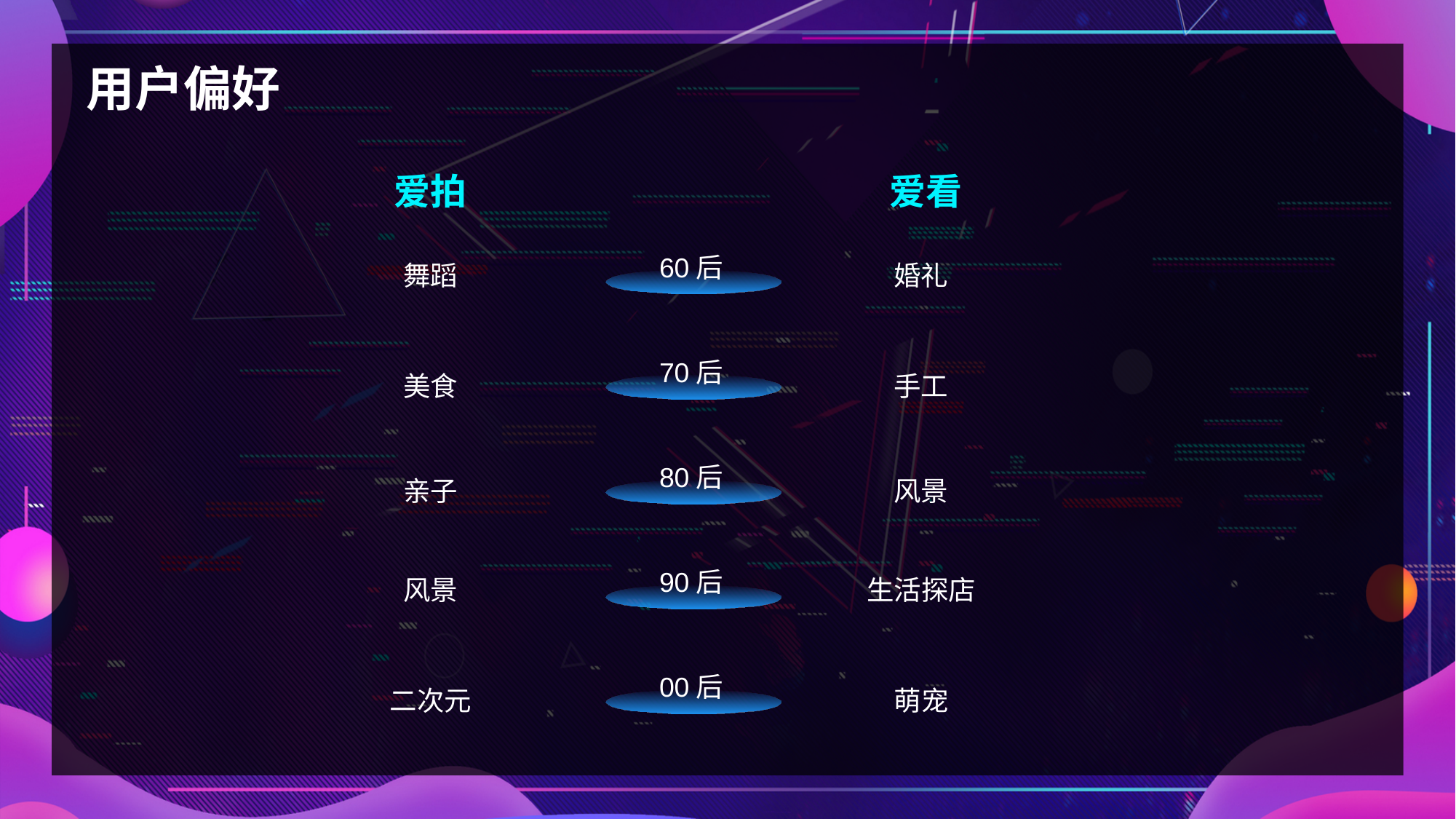

用户偏好
爱拍
爱看
60后

舞蹈
婚礼
70后

美食
手工
80后

亲子
风景
90后

风景
生活探店
00后

二次元
萌宠
行业PPT模板http://www.1ppt.com/hangye/